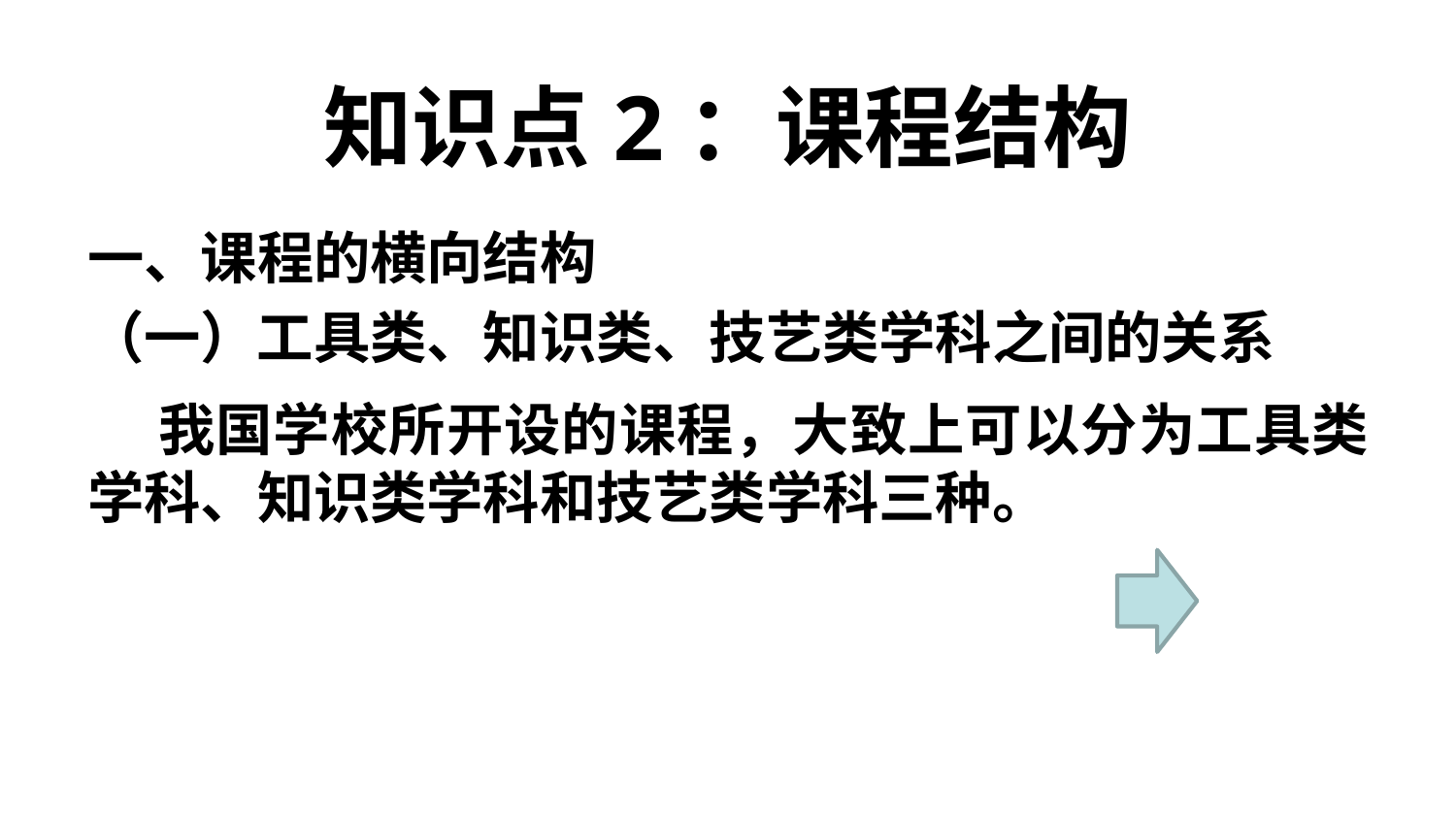

# 知识点2：课程结构
一、课程的横向结构
（一）工具类、知识类、技艺类学科之间的关系
    我国学校所开设的课程，大致上可以分为工具类学科、知识类学科和技艺类学科三种。